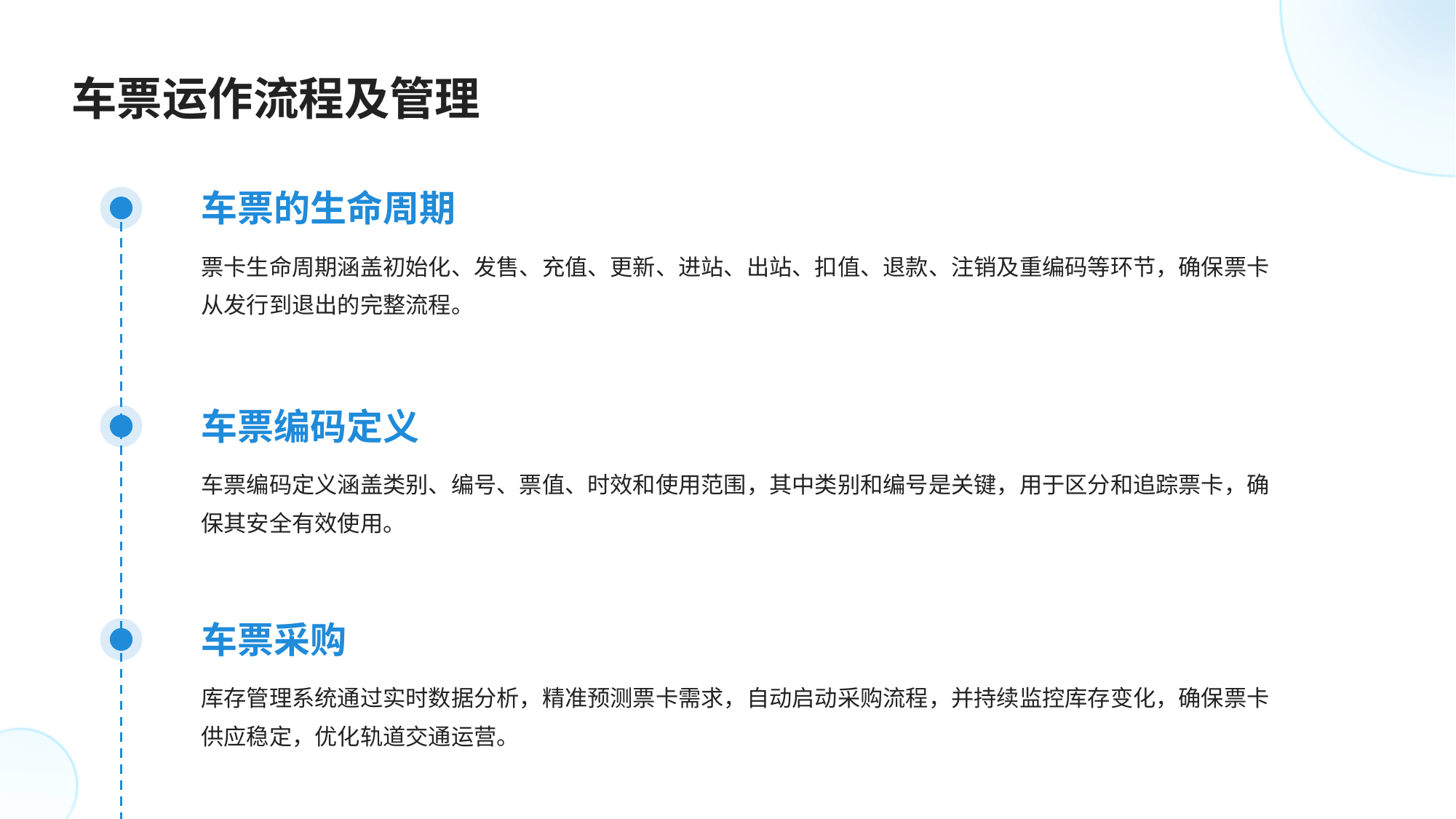

车票运作流程及管理
车票的生命周期

票卡生命周期涵盖初始化、发售、充值、更新、进站、出站、扣值、退款、注销及重编码等环节，确保票卡从发行到退出的完整流程。
车票编码定义

车票编码定义涵盖类别、编号、票值、时效和使用范围，其中类别和编号是关键，用于区分和追踪票卡，确保其安全有效使用。
车票采购

库存管理系统通过实时数据分析，精准预测票卡需求，自动启动采购流程，并持续监控库存变化，确保票卡供应稳定，优化轨道交通运营。